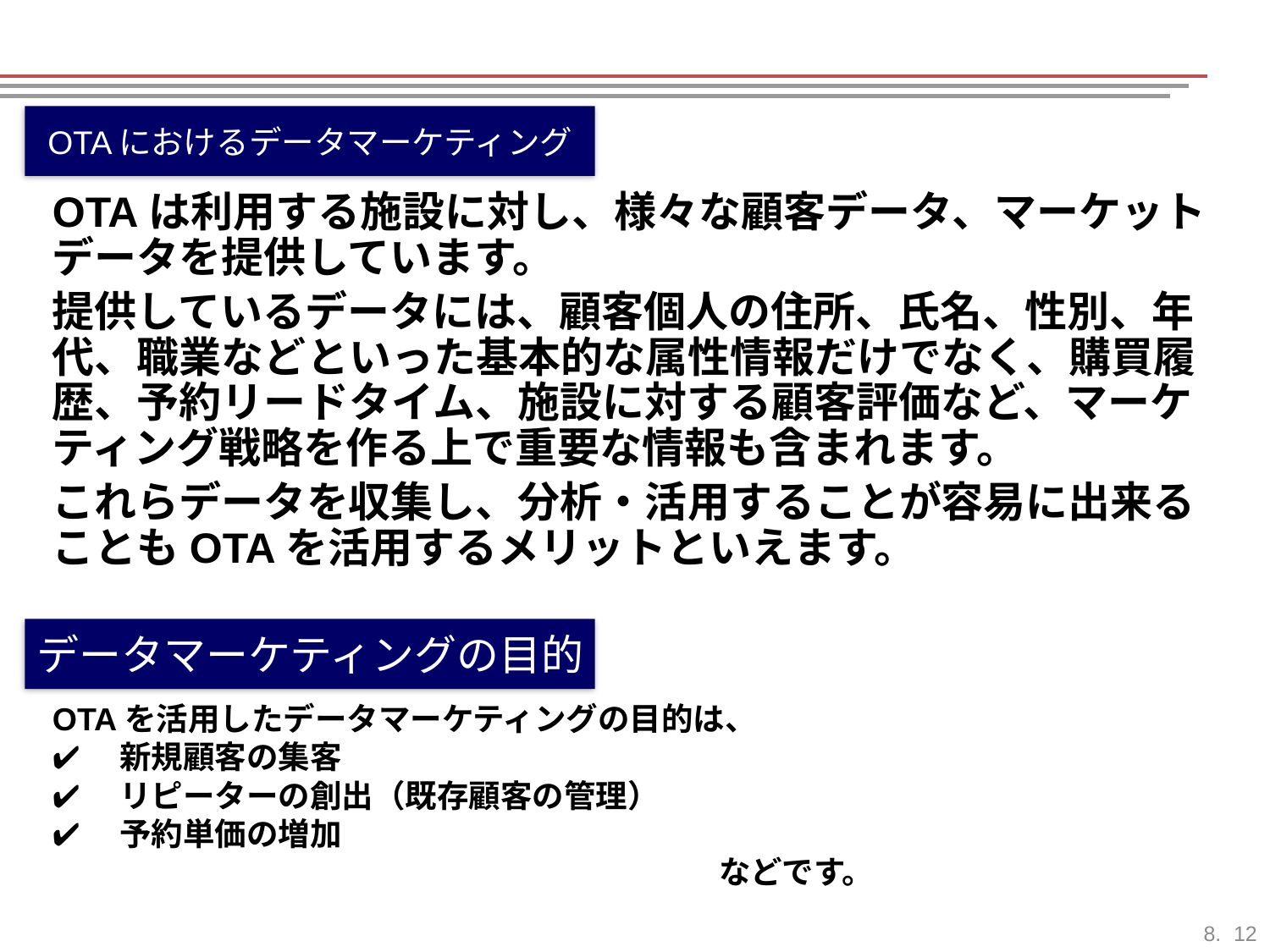

OTAにおけるデータマーケティング
OTAは利用する施設に対し、様々な顧客データ、マーケットデータを提供しています。
提供しているデータには、顧客個人の住所、氏名、性別、年代、職業などといった基本的な属性情報だけでなく、購買履歴、予約リードタイム、施設に対する顧客評価など、マーケティング戦略を作る上で重要な情報も含まれます。
これらデータを収集し、分析・活用することが容易に出来ることもOTAを活用するメリットといえます。
データマーケティングの目的
OTAを活用したデータマーケティングの目的は、
✔　新規顧客の集客
✔　リピーターの創出（既存顧客の管理）
✔　予約単価の増加
　　　　　　　　　　　　　　　　　　　　　などです。
12